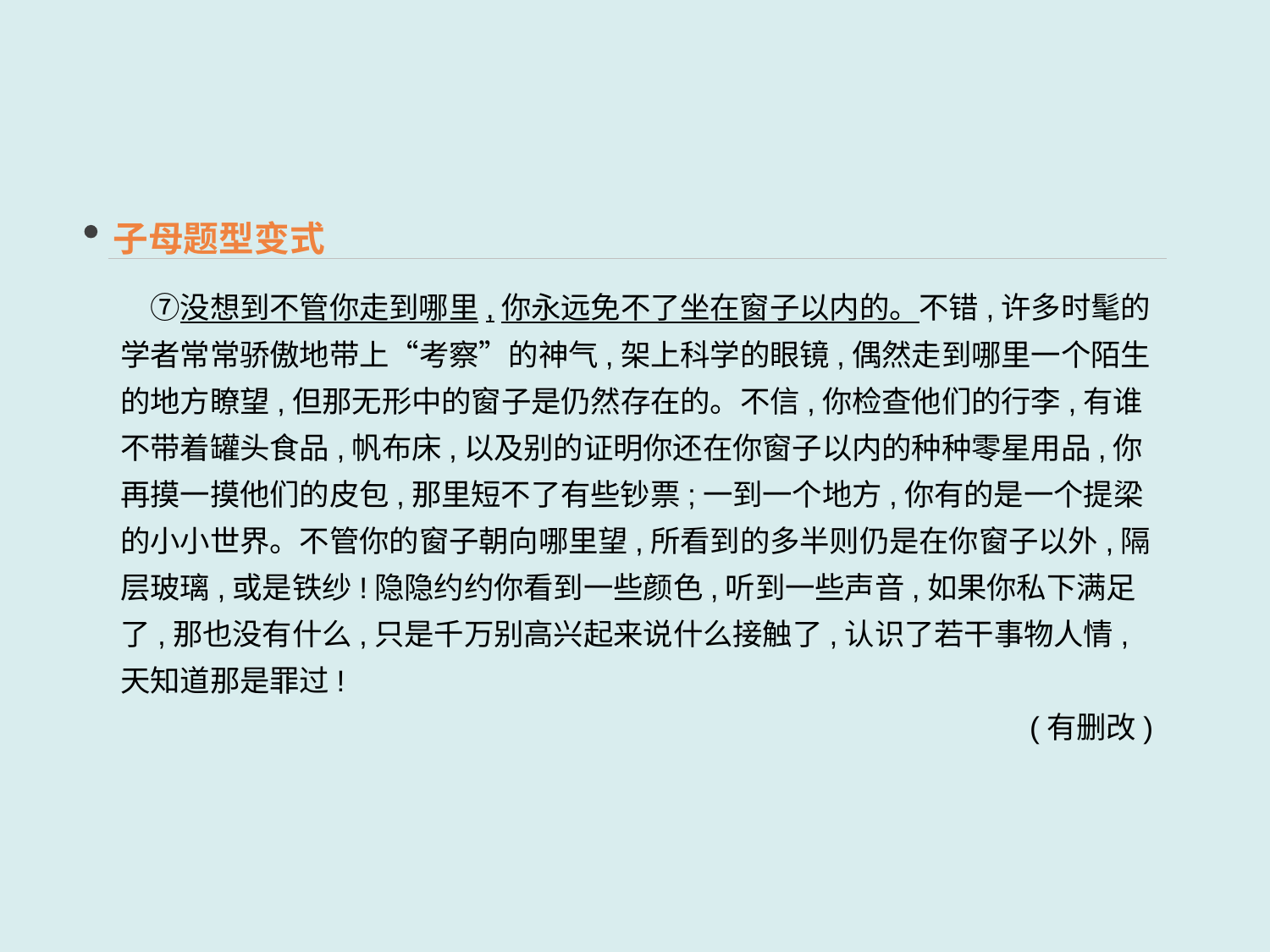

子母题型变式

　⑦没想到不管你走到哪里,你永远免不了坐在窗子以内的。不错,许多时髦的学者常常骄傲地带上“考察”的神气,架上科学的眼镜,偶然走到哪里一个陌生的地方瞭望,但那无形中的窗子是仍然存在的。不信,你检查他们的行李,有谁不带着罐头食品,帆布床,以及别的证明你还在你窗子以内的种种零星用品,你再摸一摸他们的皮包,那里短不了有些钞票;一到一个地方,你有的是一个提梁的小小世界。不管你的窗子朝向哪里望,所看到的多半则仍是在你窗子以外,隔层玻璃,或是铁纱!隐隐约约你看到一些颜色,听到一些声音,如果你私下满足了,那也没有什么,只是千万别高兴起来说什么接触了,认识了若干事物人情,天知道那是罪过!
(有删改)